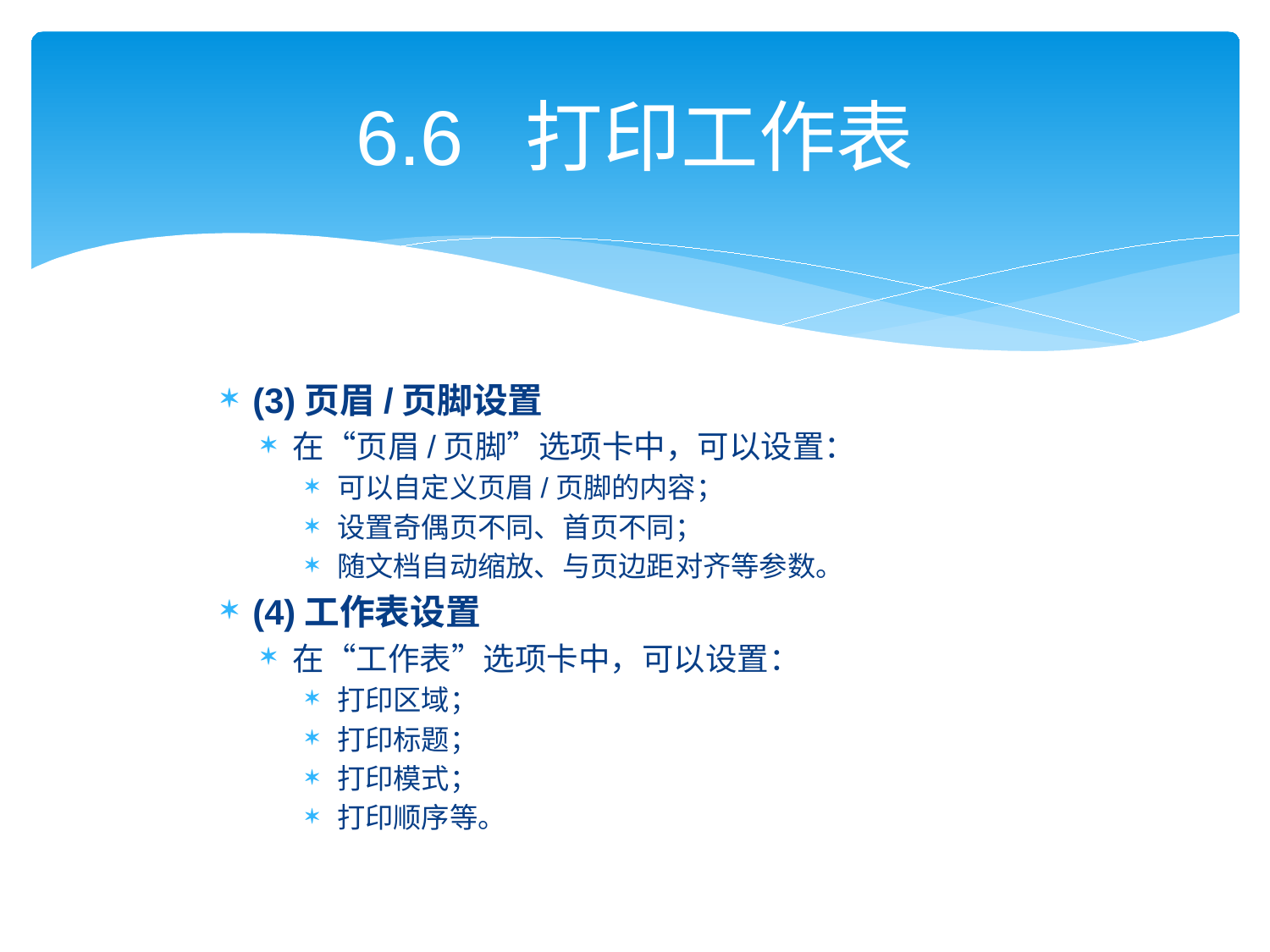

# 6.6  打印工作表
(3)页眉/页脚设置
在“页眉/页脚”选项卡中，可以设置：
可以自定义页眉/页脚的内容；
设置奇偶页不同、首页不同；
随文档自动缩放、与页边距对齐等参数。
(4)工作表设置
在“工作表”选项卡中，可以设置：
打印区域；
打印标题；
打印模式；
打印顺序等。